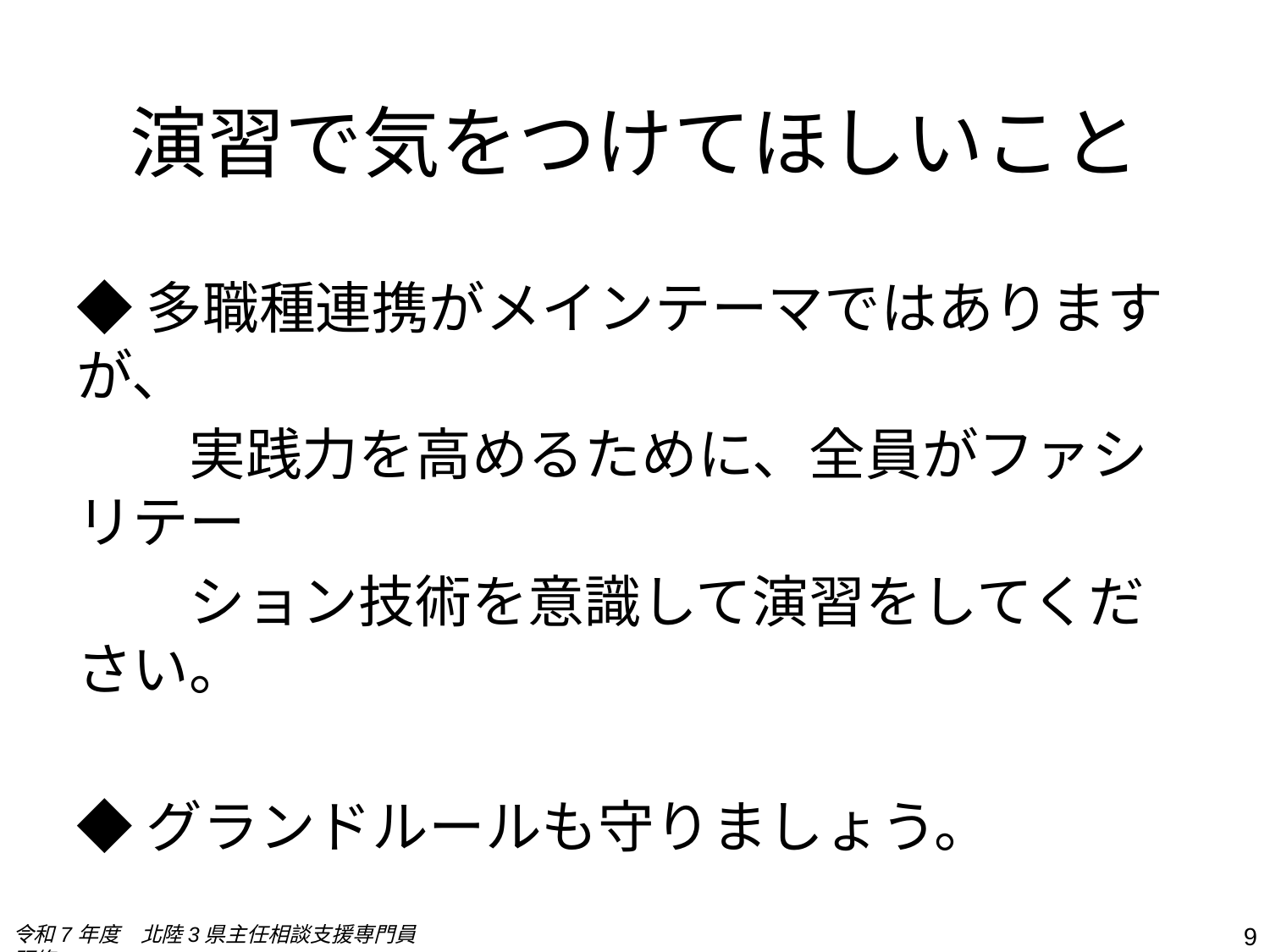

# 演習で気をつけてほしいこと
◆多職種連携がメインテーマではありますが、
　　実践力を高めるために、全員がファシリテー
　　ション技術を意識して演習をしてください。

◆グランドルールも守りましょう。

令和7年度　北陸3県主任相談支援専門員研修
9